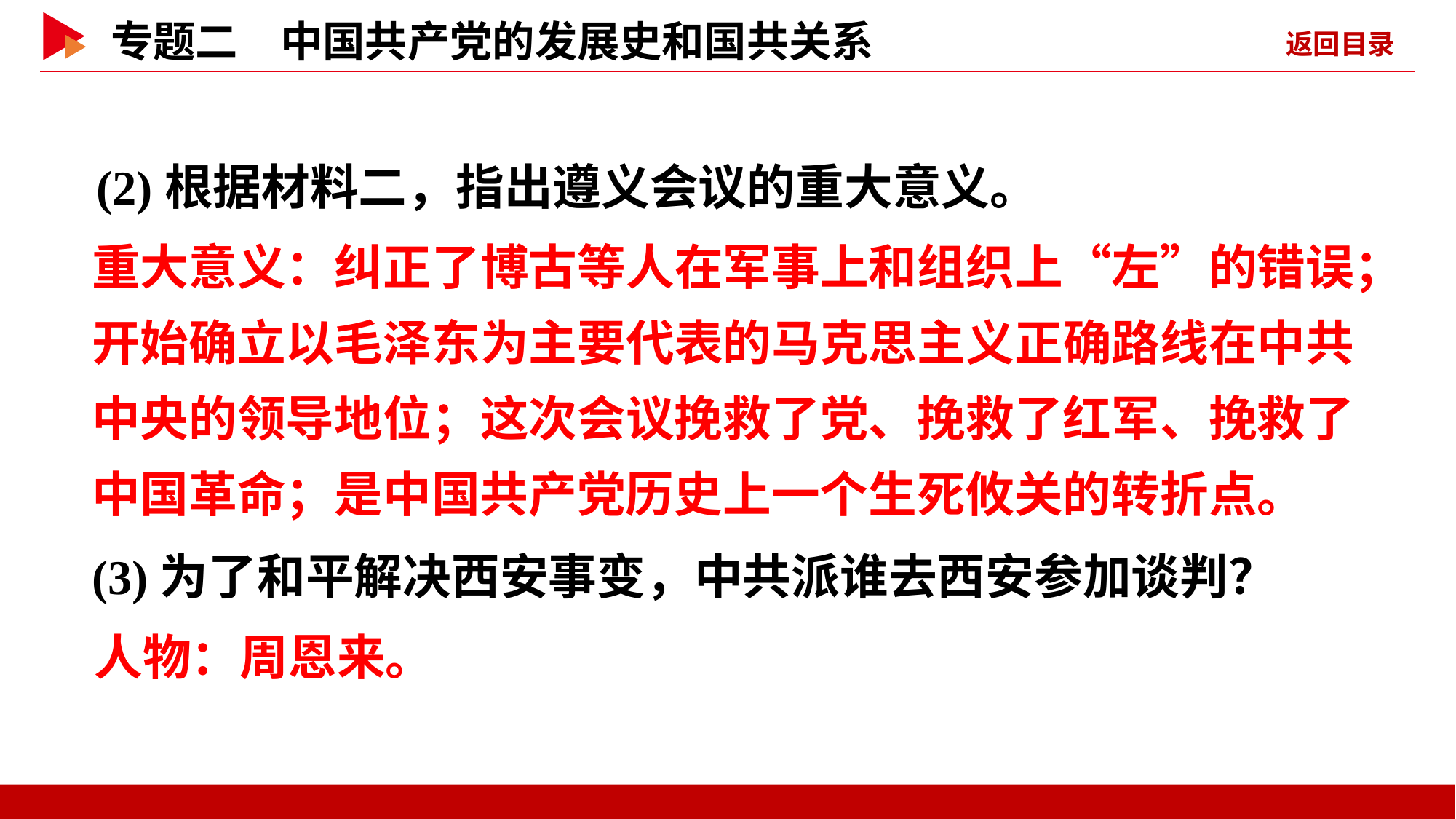

(2)根据材料二，指出遵义会议的重大意义。
重大意义：纠正了博古等人在军事上和组织上“左”的错误；开始确立以毛泽东为主要代表的马克思主义正确路线在中共中央的领导地位；这次会议挽救了党、挽救了红军、挽救了中国革命；是中国共产党历史上一个生死攸关的转折点。
(3)为了和平解决西安事变，中共派谁去西安参加谈判？
人物：周恩来。